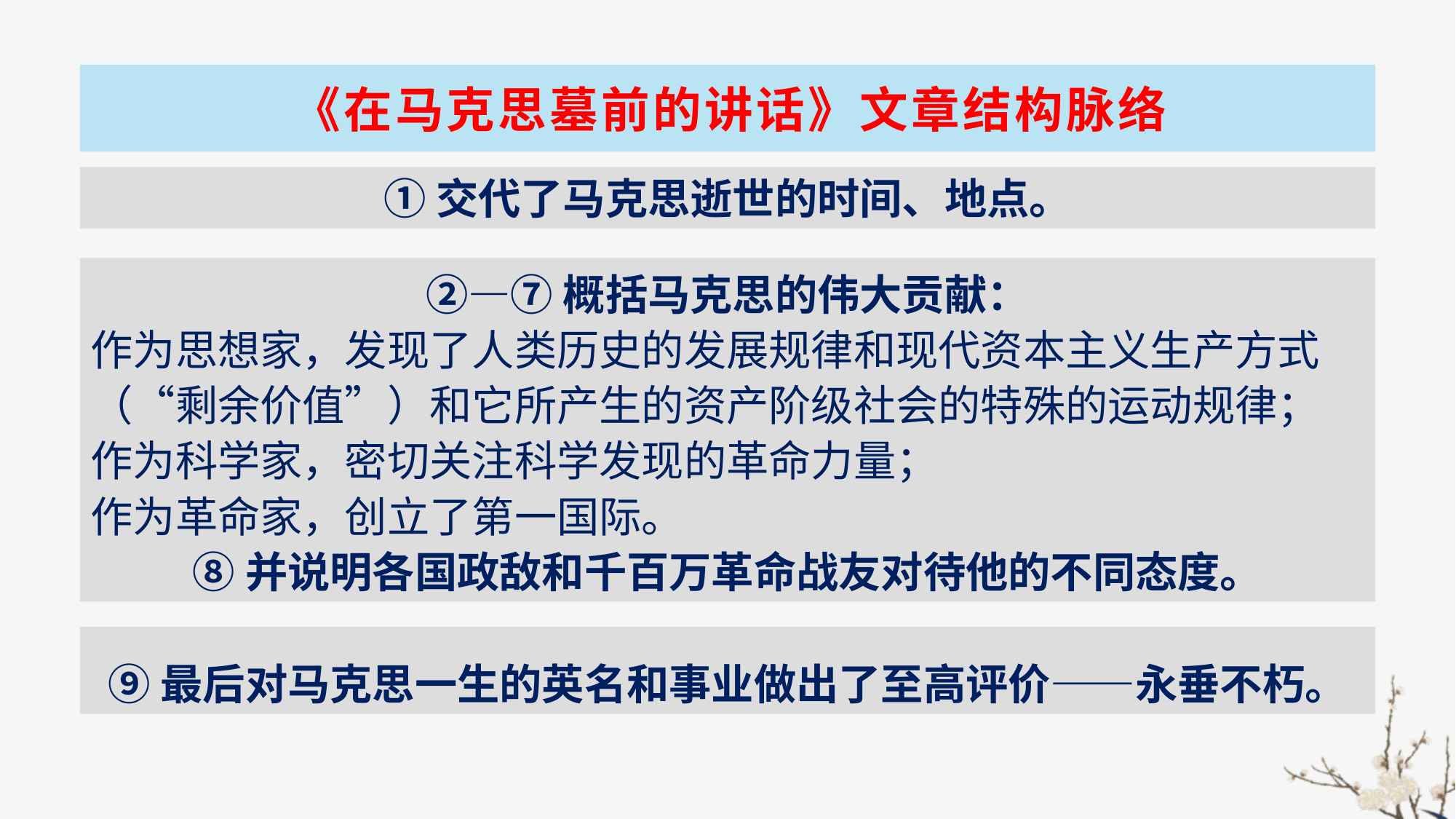

# 《在马克思墓前的讲话》文章结构脉络
①交代了马克思逝世的时间、地点。
②—⑦概括马克思的伟大贡献：
作为思想家，发现了人类历史的发展规律和现代资本主义生产方式（“剩余价值”）和它所产生的资产阶级社会的特殊的运动规律；
作为科学家，密切关注科学发现的革命力量；
作为革命家，创立了第一国际。
⑧并说明各国政敌和千百万革命战友对待他的不同态度。
⑨最后对马克思一生的英名和事业做出了至高评价——永垂不朽。